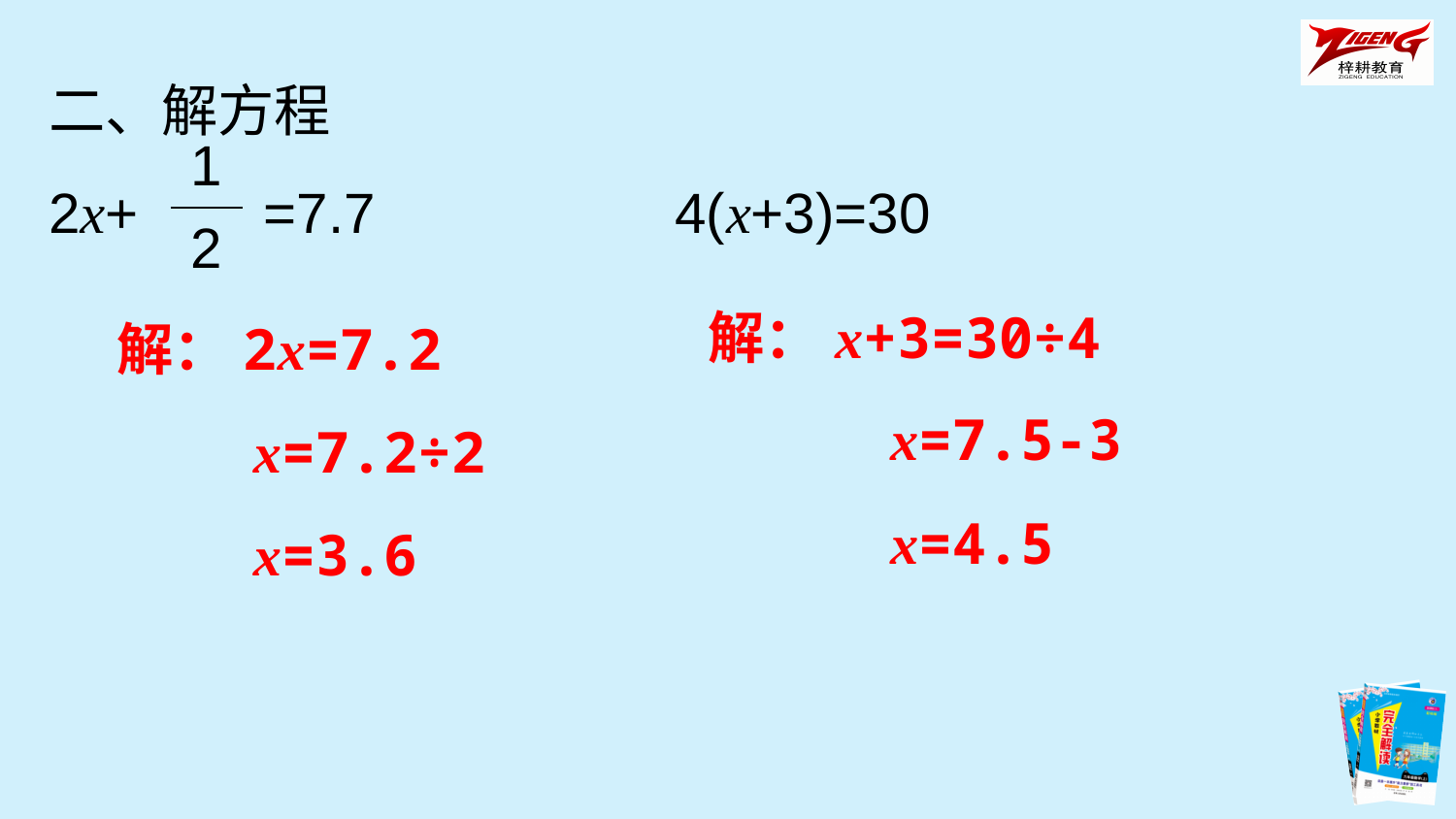

二、解方程
2x+        =7.7                   4(x+3)=30
| 1 |
| --- |
| 2 |
解：x+3=30÷4
解：2x=7.2
x=7.5-3
x=7.2÷2
x=4.5
x=3.6